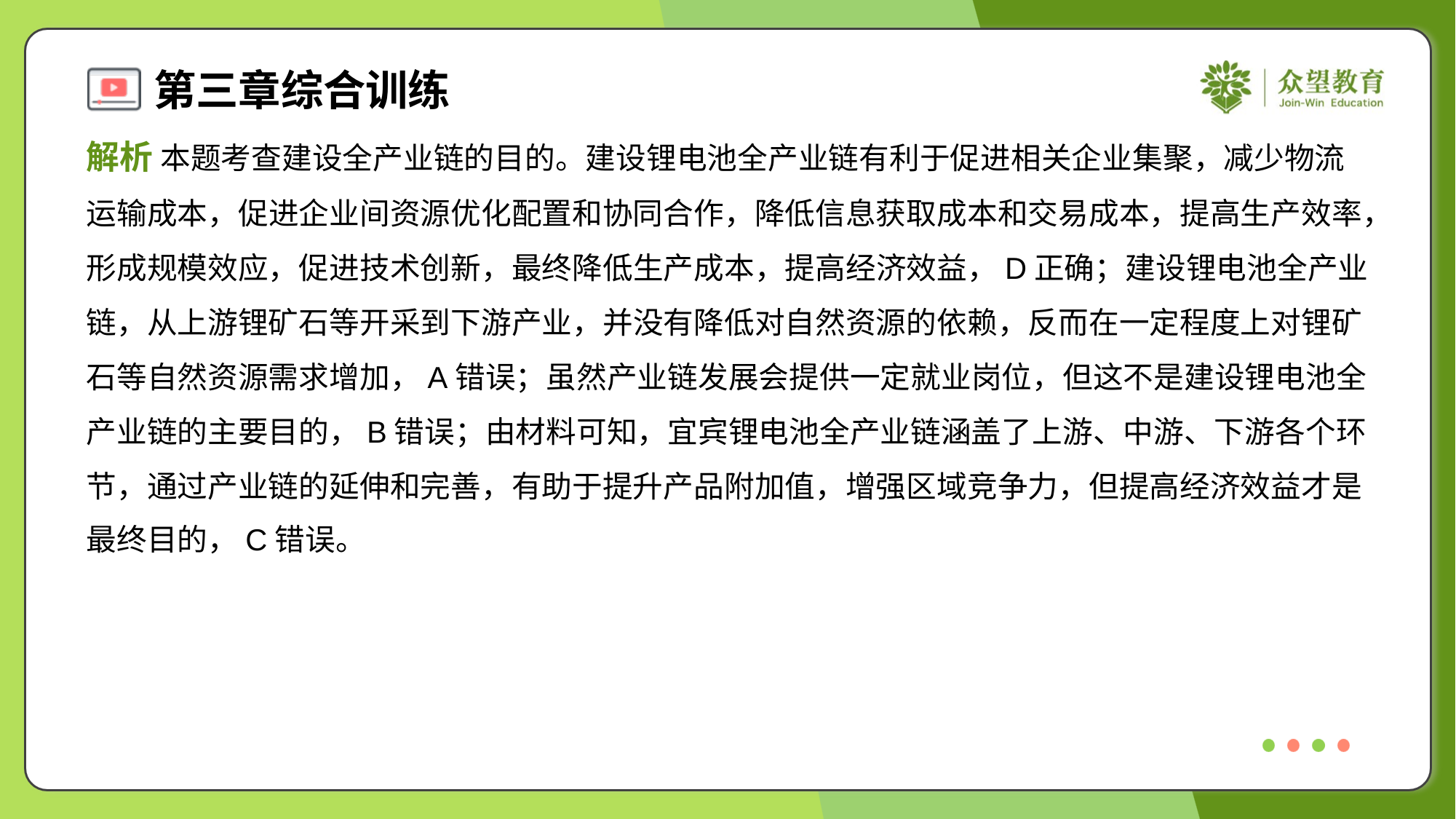

解析 本题考查建设全产业链的目的。建设锂电池全产业链有利于促进相关企业集聚，减少物流
运输成本，促进企业间资源优化配置和协同合作，降低信息获取成本和交易成本，提高生产效率，
形成规模效应，促进技术创新，最终降低生产成本，提高经济效益，D正确；建设锂电池全产业
链，从上游锂矿石等开采到下游产业，并没有降低对自然资源的依赖，反而在一定程度上对锂矿
石等自然资源需求增加，A错误；虽然产业链发展会提供一定就业岗位，但这不是建设锂电池全
产业链的主要目的，B错误；由材料可知，宜宾锂电池全产业链涵盖了上游、中游、下游各个环
节，通过产业链的延伸和完善，有助于提升产品附加值，增强区域竞争力，但提高经济效益才是
最终目的，C错误。